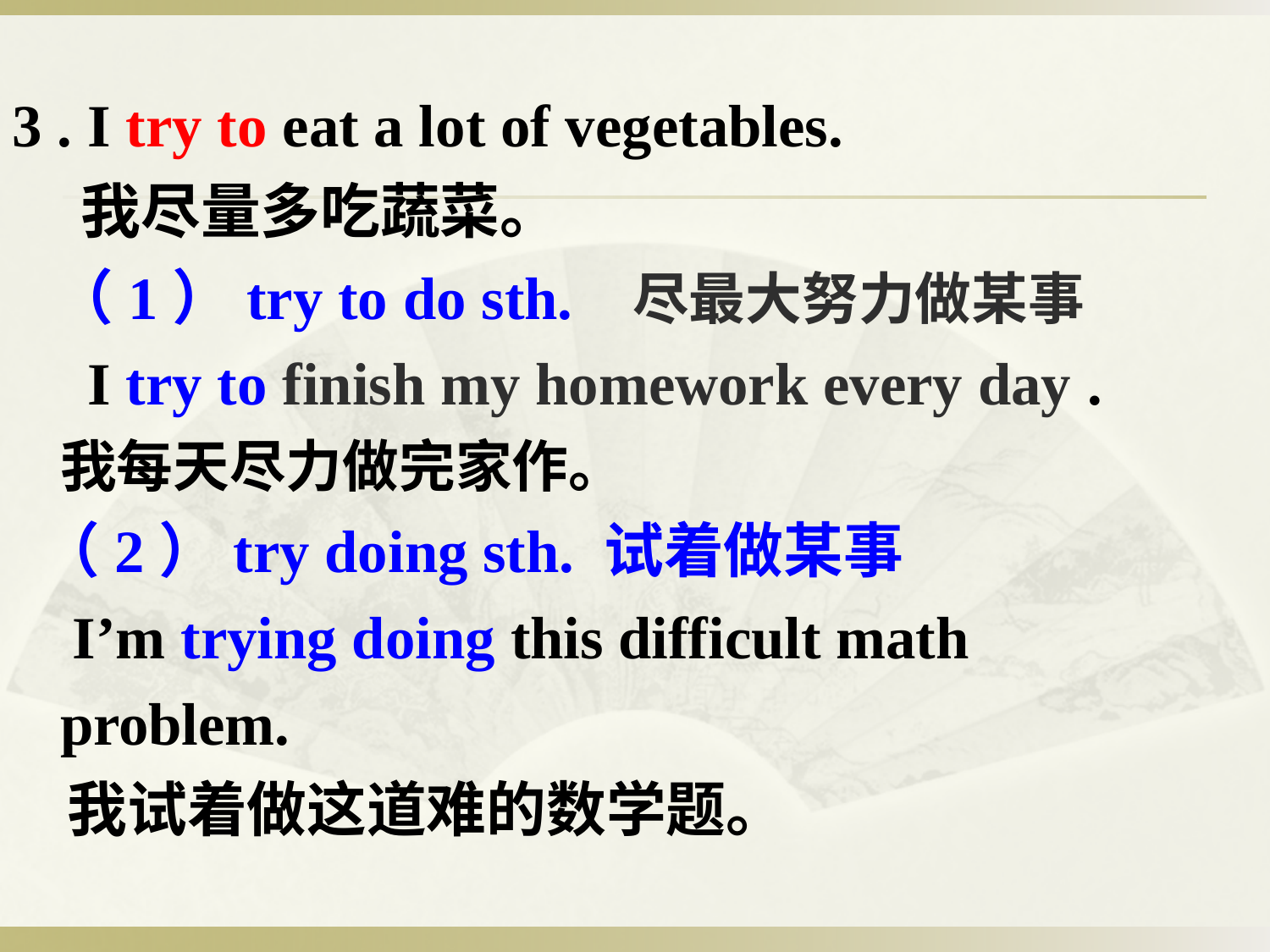

3 . I try to eat a lot of vegetables.
    我尽量多吃蔬菜。
  （1）try to do sth.   尽最大努力做某事
     I try to finish my homework every day .    我每天尽力做完家作。
 （2）try doing sth. 试着做某事
    I’m trying doing this difficult math problem.
   我试着做这道难的数学题。